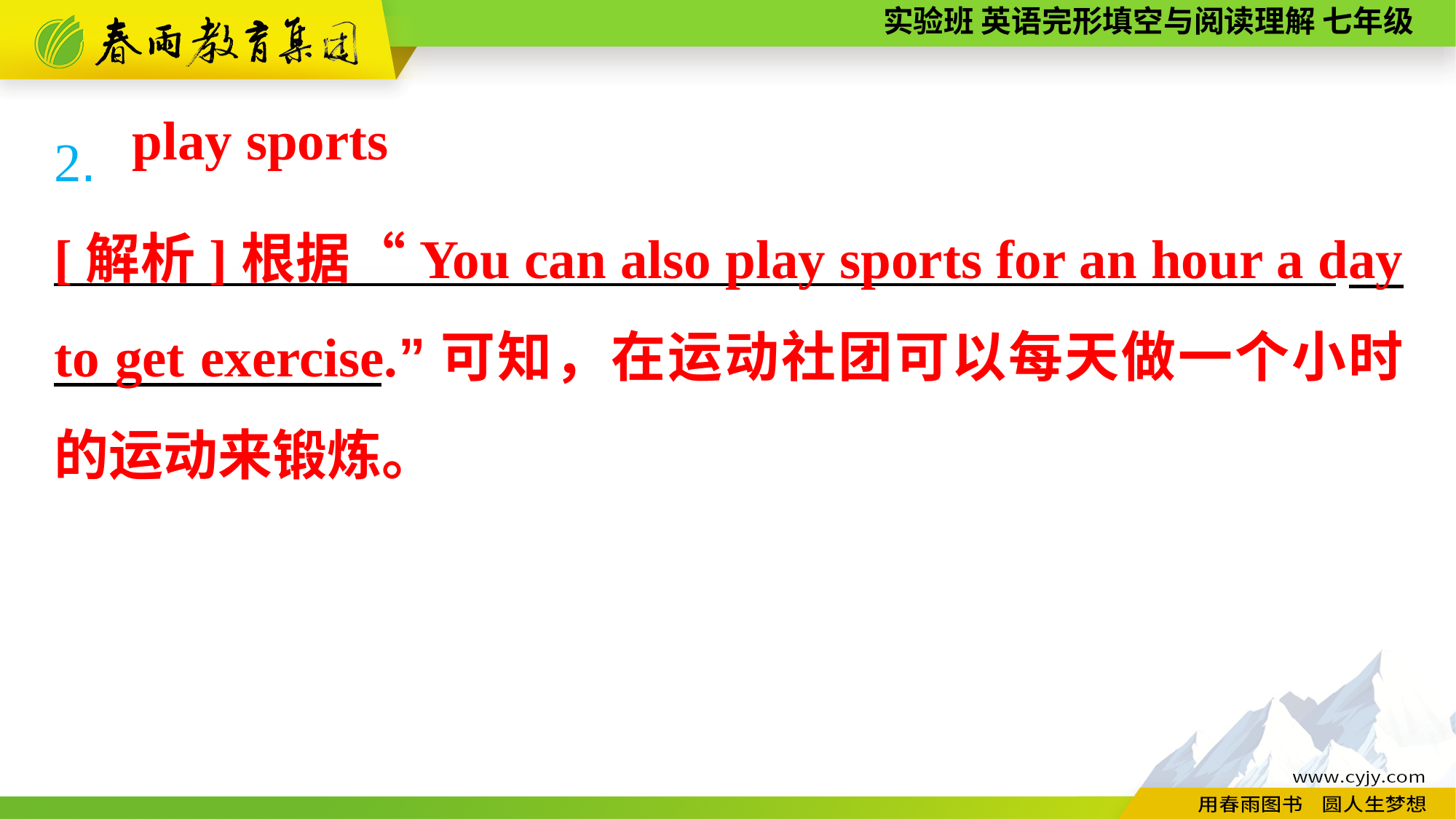

2. ———————————————————————
play sports
[解析]根据“You can also play sports for an hour a day to get exercise.”可知，在运动社团可以每天做一个小时的运动来锻炼。